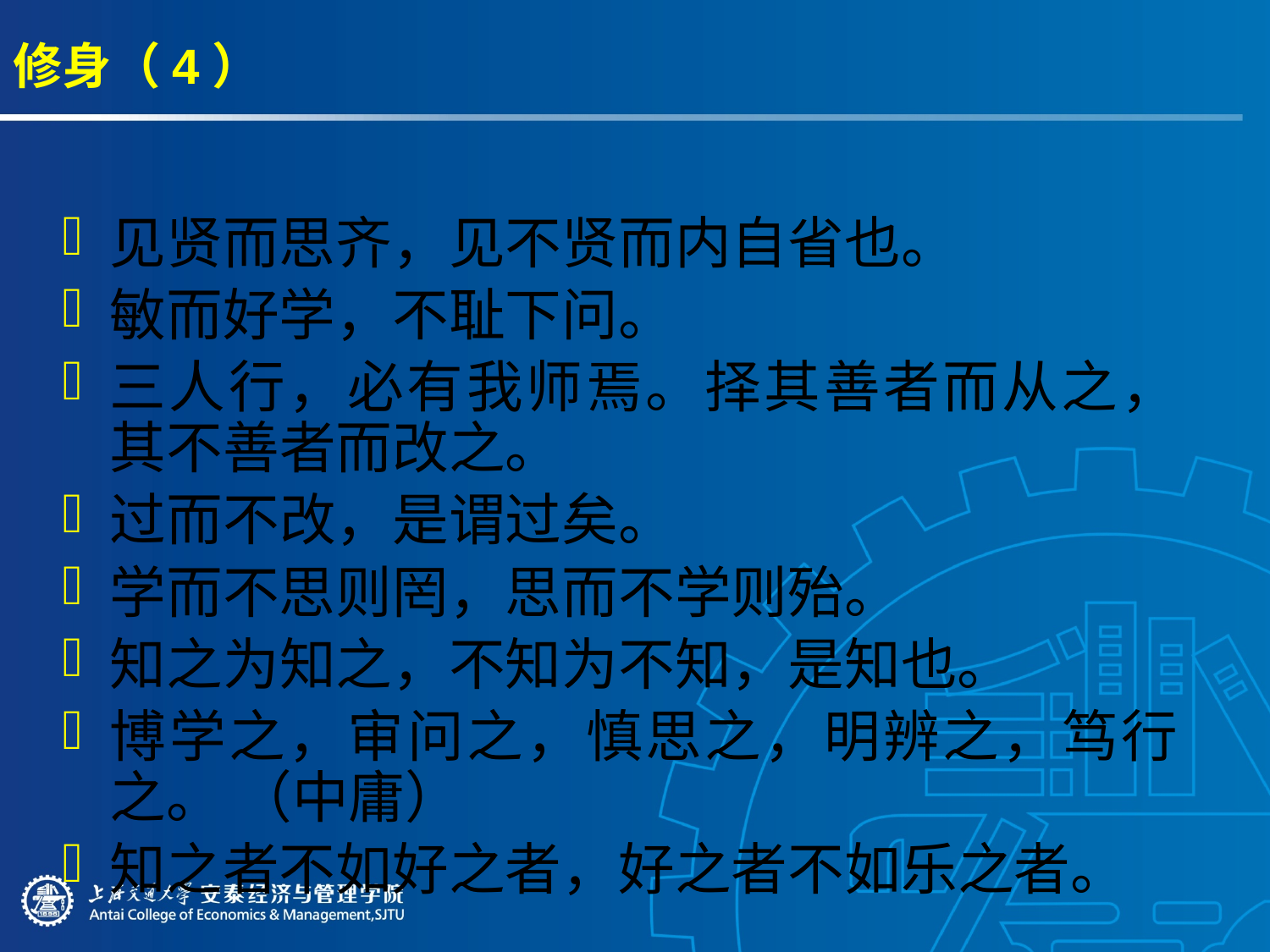

# 修身（4）
见贤而思齐，见不贤而内自省也。
敏而好学，不耻下问。
三人行，必有我师焉。择其善者而从之，其不善者而改之。
过而不改，是谓过矣。
学而不思则罔，思而不学则殆。
知之为知之，不知为不知，是知也。
博学之，审问之，慎思之，明辨之，笃行之。 （中庸）
知之者不如好之者，好之者不如乐之者。